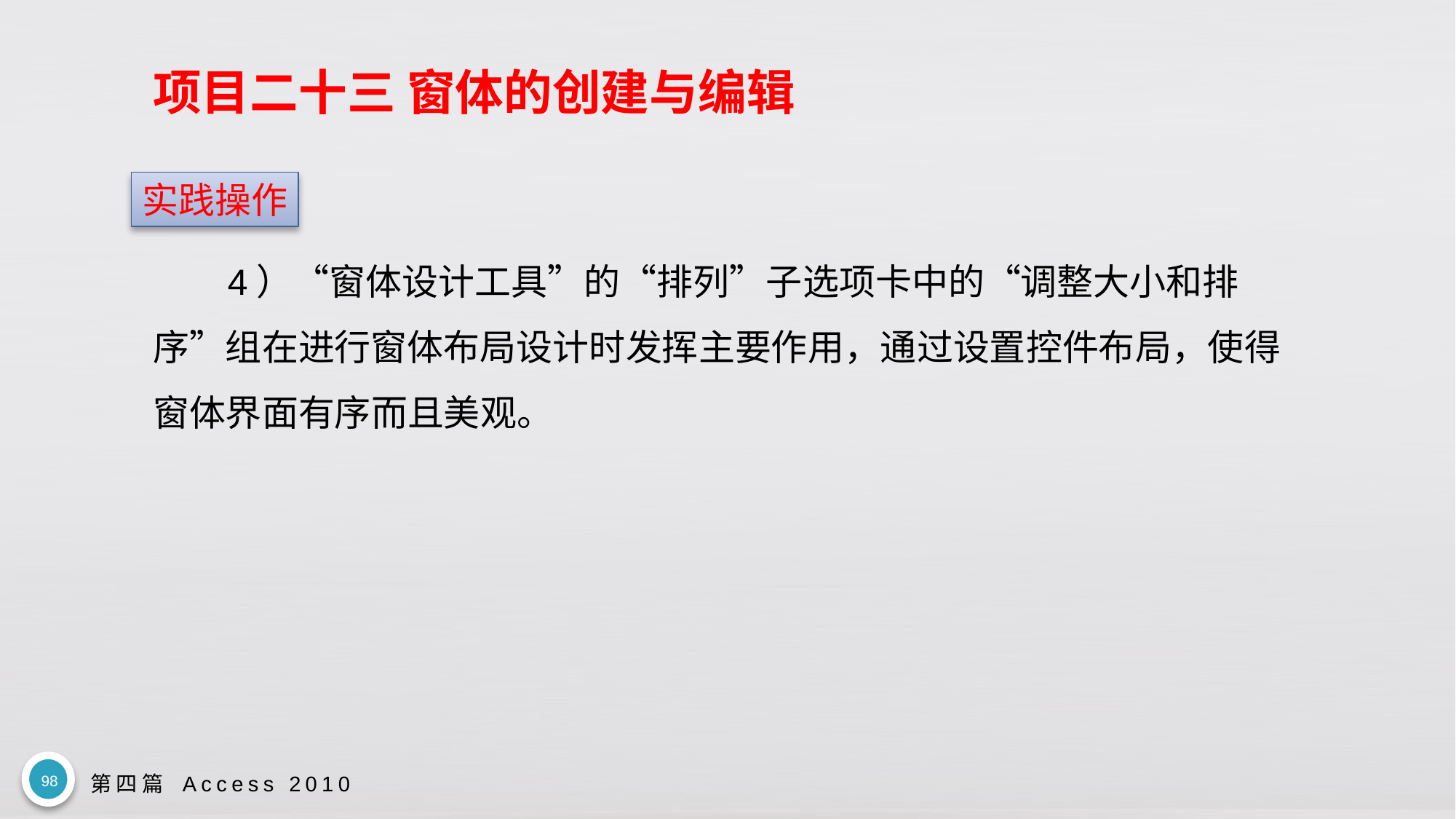

# 项目二十三 窗体的创建与编辑
实践操作
4）“窗体设计工具”的“排列”子选项卡中的“调整大小和排序”组在进行窗体布局设计时发挥主要作用，通过设置控件布局，使得窗体界面有序而且美观。
98